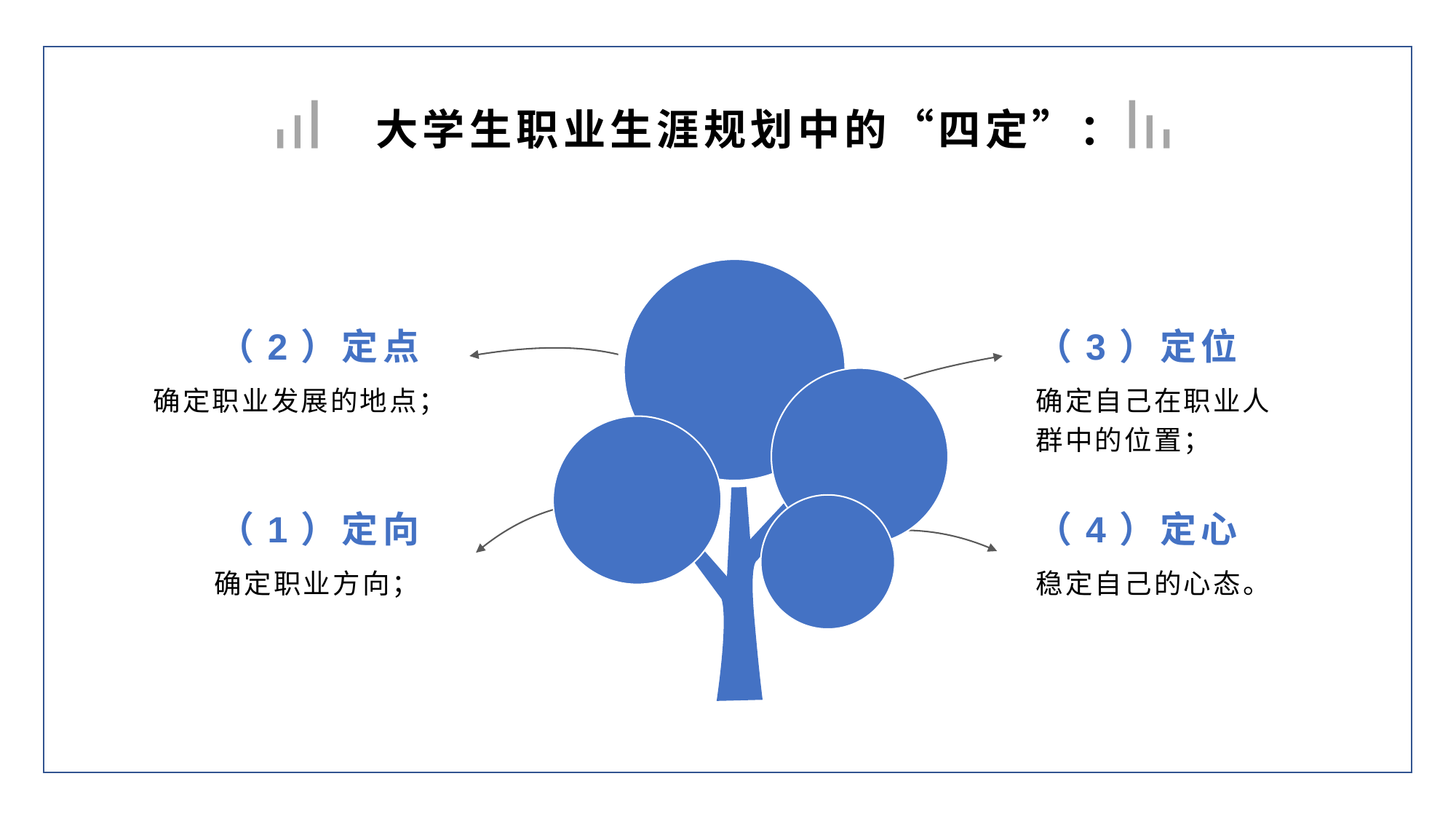

大学生职业生涯规划中的“四定”：

（2）定点
（3）定位

确定自己在职业人群中的位置；
确定职业发展的地点；

（1）定向
（4）定心

确定职业方向；
稳定自己的心态。